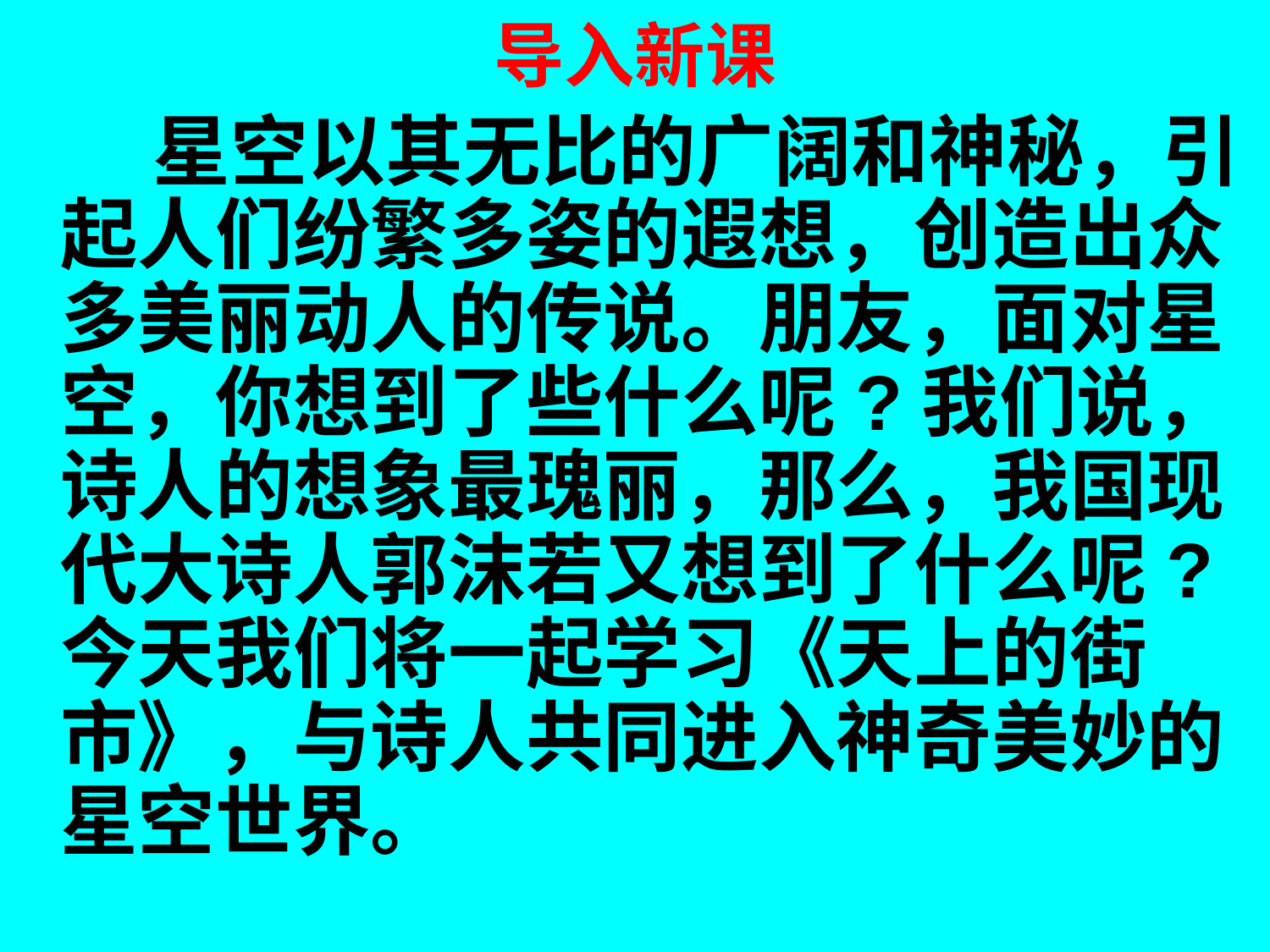

# 导入新课
          星空以其无比的广阔和神秘，引起人们纷繁多姿的遐想，创造出众多美丽动人的传说。朋友，面对星空，你想到了些什么呢?我们说，诗人的想象最瑰丽，那么，我国现代大诗人郭沫若又想到了什么呢?今天我们将一起学习《天上的街市》，与诗人共同进入神奇美妙的星空世界。